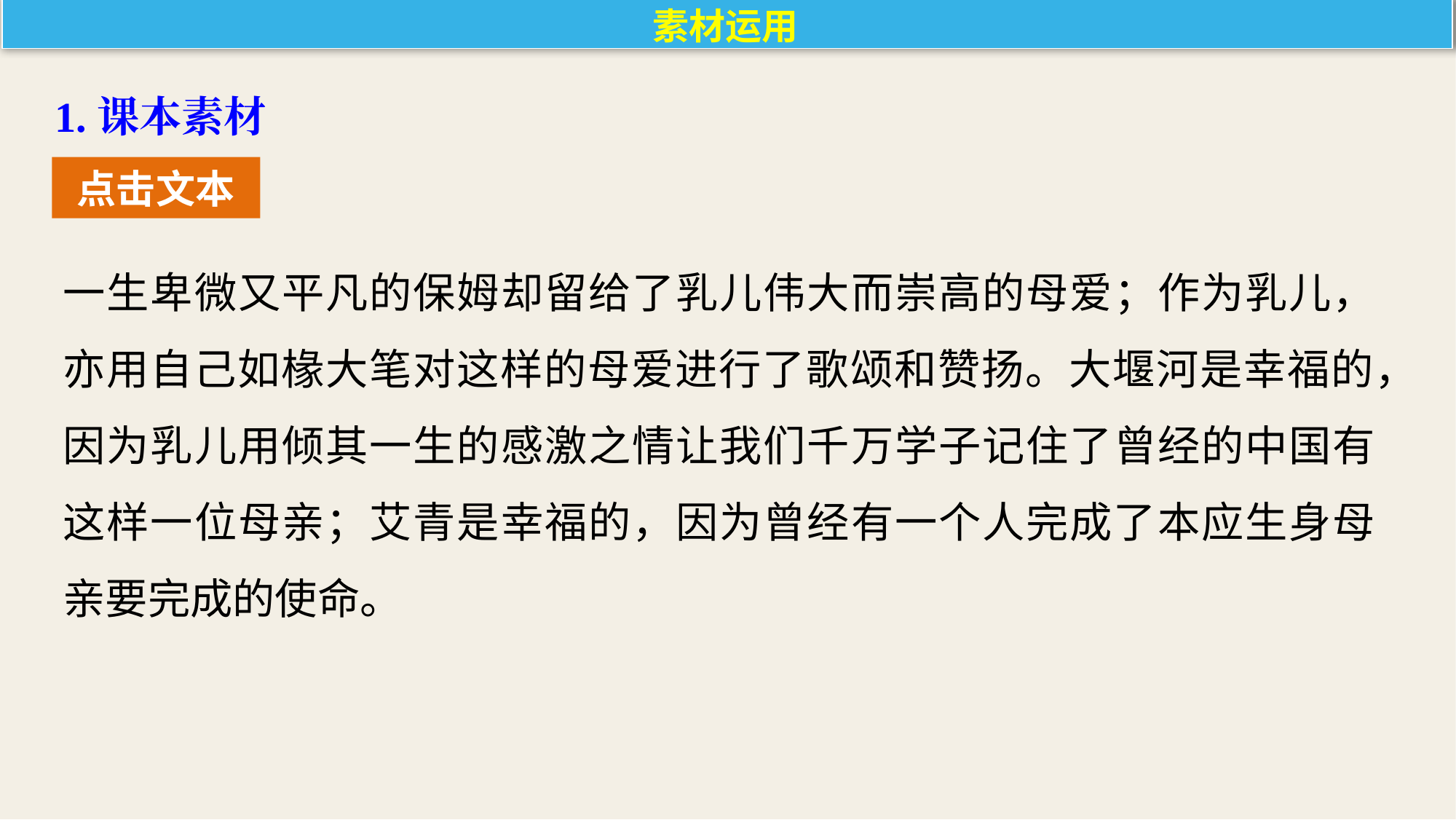

素材运用
1.课本素材
点击文本
一生卑微又平凡的保姆却留给了乳儿伟大而崇高的母爱；作为乳儿，亦用自己如椽大笔对这样的母爱进行了歌颂和赞扬。大堰河是幸福的，因为乳儿用倾其一生的感激之情让我们千万学子记住了曾经的中国有这样一位母亲；艾青是幸福的，因为曾经有一个人完成了本应生身母亲要完成的使命。